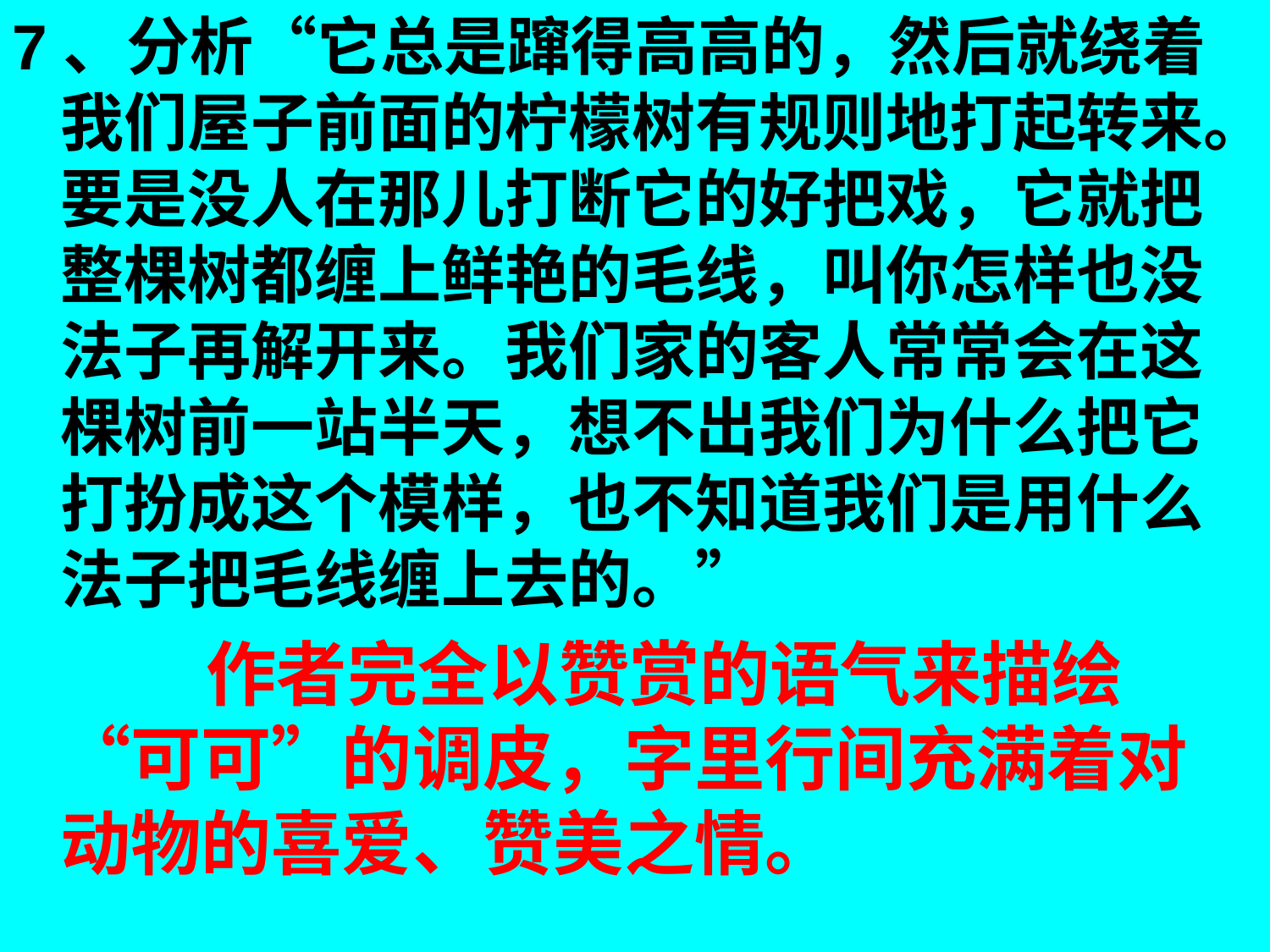

7、分析“它总是蹿得高高的，然后就绕着我们屋子前面的柠檬树有规则地打起转来。要是没人在那儿打断它的好把戏，它就把整棵树都缠上鲜艳的毛线，叫你怎样也没法子再解开来。我们家的客人常常会在这棵树前一站半天，想不出我们为什么把它打扮成这个模样，也不知道我们是用什么法子把毛线缠上去的。”
           作者完全以赞赏的语气来描绘“可可”的调皮，字里行间充满着对动物的喜爱、赞美之情。
#